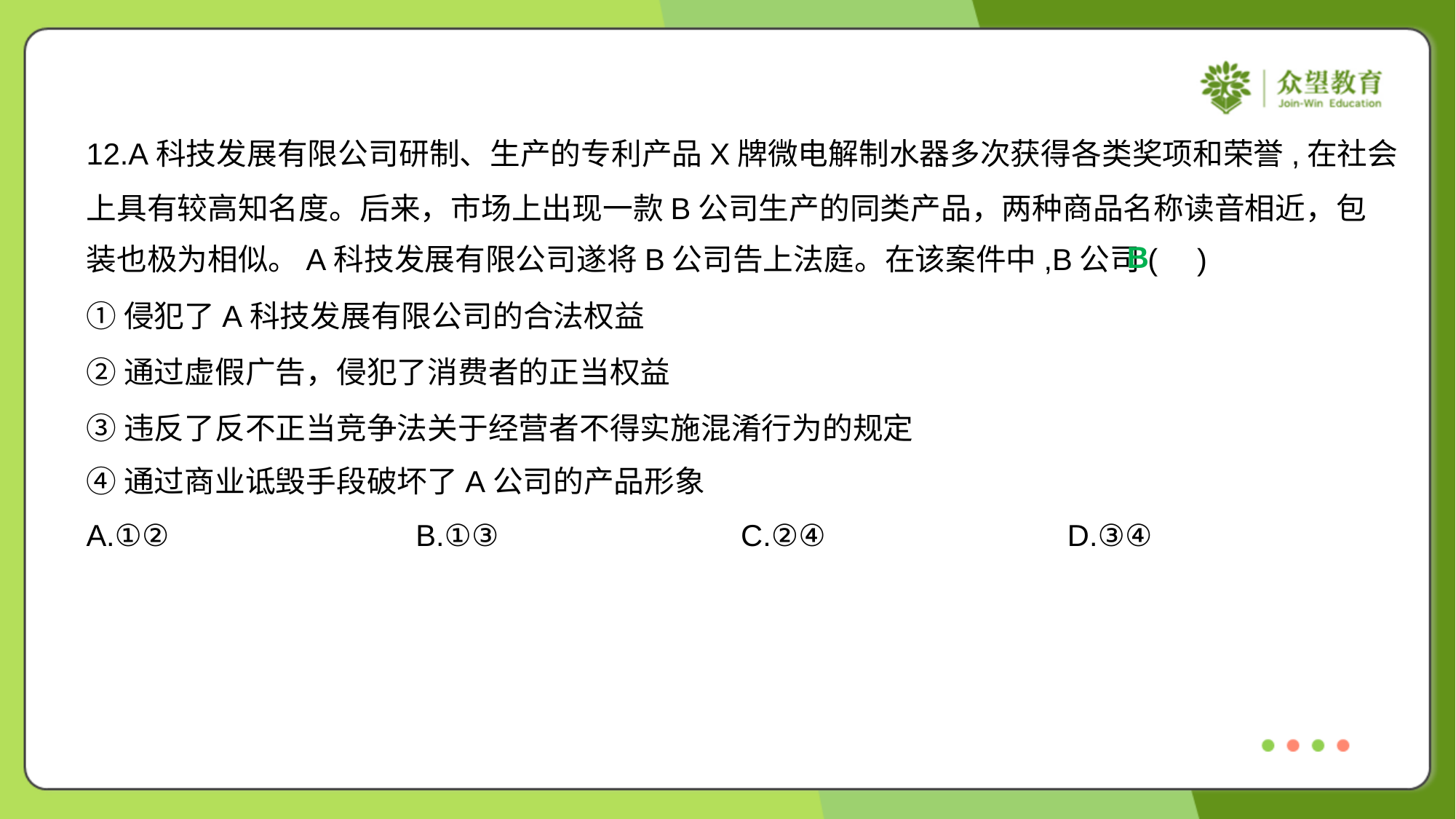

12.A科技发展有限公司研制、生产的专利产品X牌微电解制水器多次获得各类奖项和荣誉,在社会
上具有较高知名度。后来，市场上出现一款B公司生产的同类产品，两种商品名称读音相近，包
装也极为相似。A科技发展有限公司遂将B公司告上法庭。在该案件中,B公司(     )
B
①侵犯了A科技发展有限公司的合法权益
②通过虚假广告，侵犯了消费者的正当权益
③违反了反不正当竞争法关于经营者不得实施混淆行为的规定
④通过商业诋毁手段破坏了A公司的产品形象
A.①②	B.①③	C.②④	D.③④